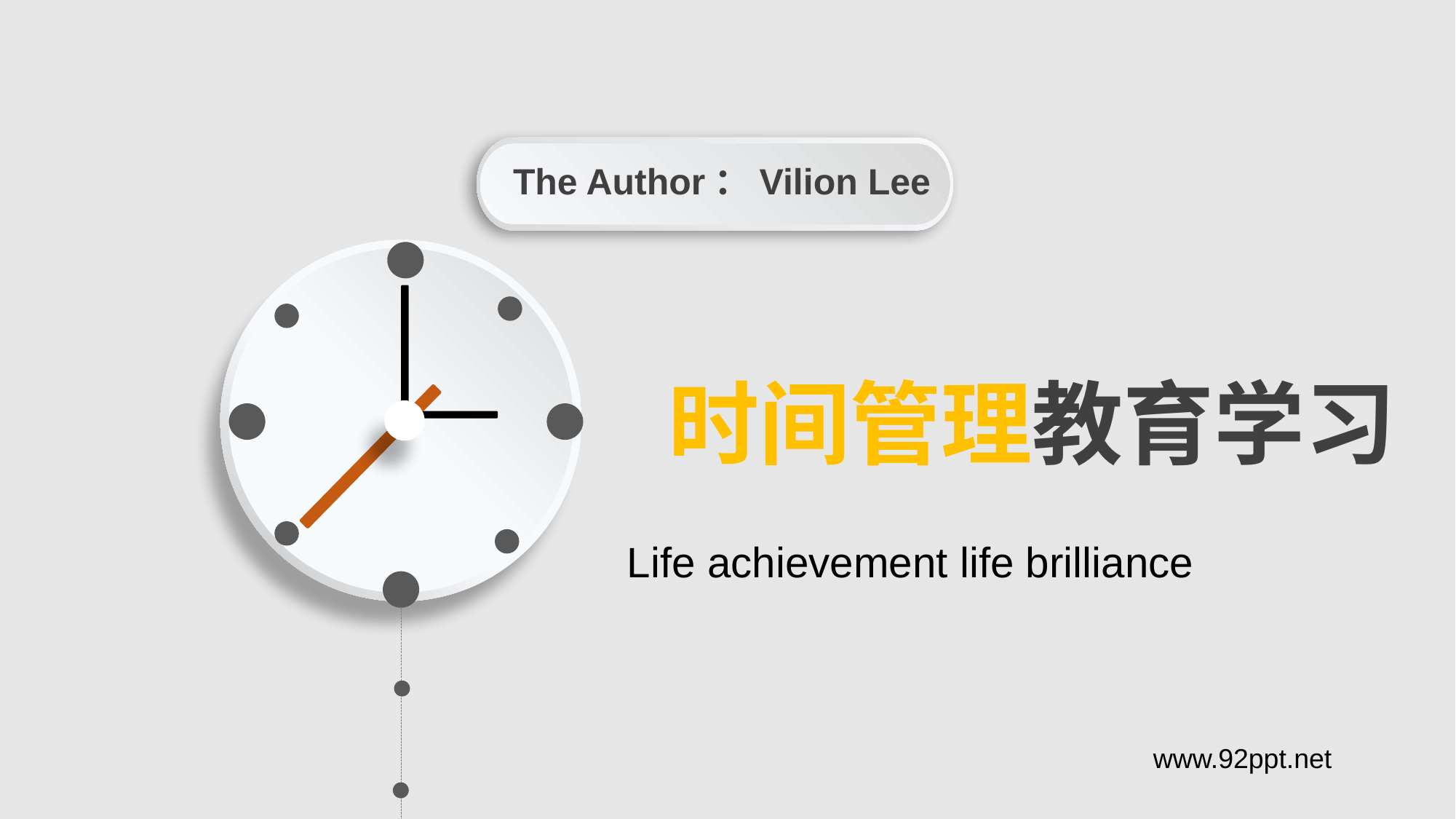

The Author：Vilion Lee

时间管理教育学习
Life achievement life brilliance

www.92ppt.net